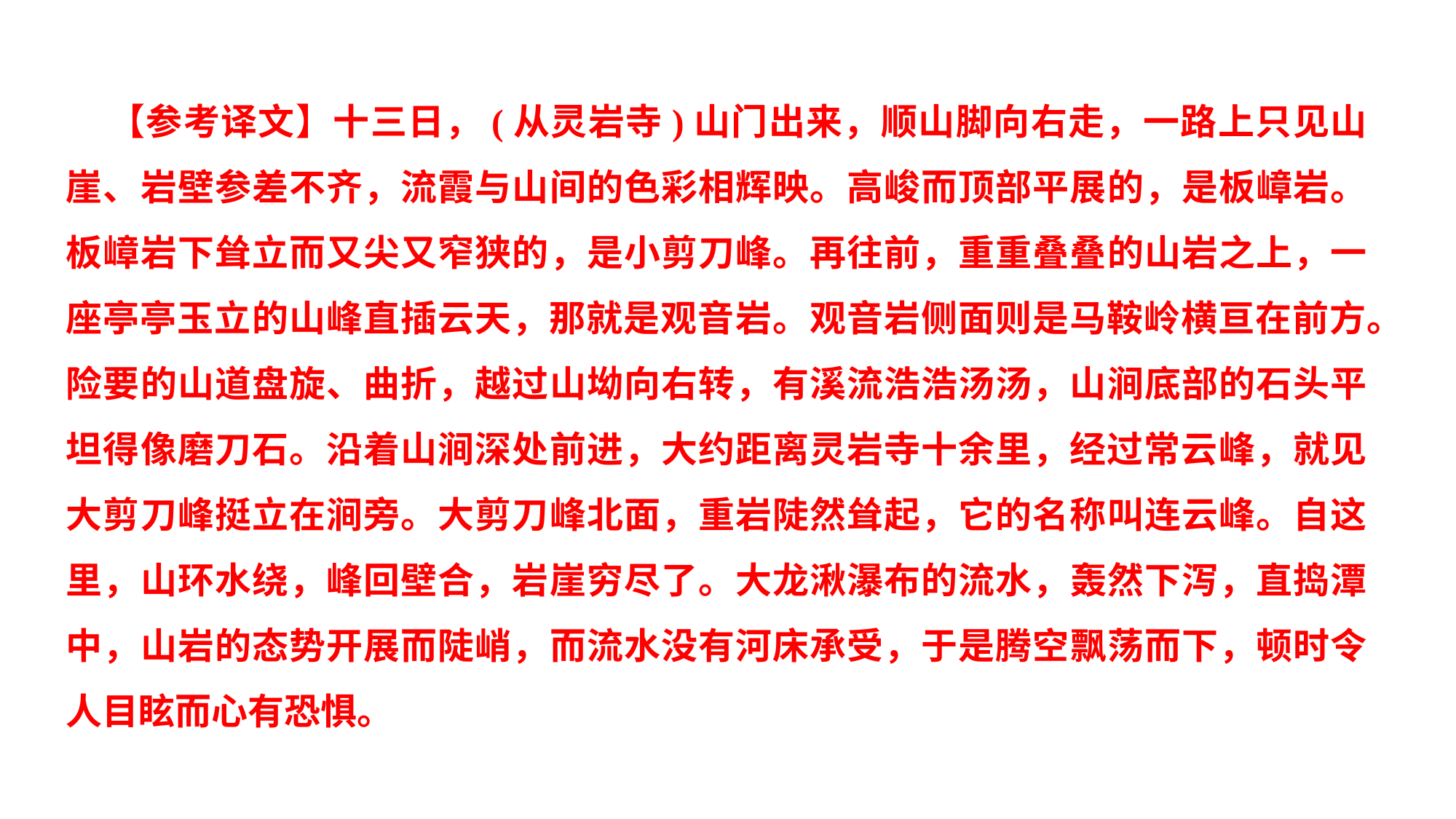

【参考译文】十三日，(从灵岩寺)山门出来，顺山脚向右走，一路上只见山崖、岩壁参差不齐，流霞与山间的色彩相辉映。高峻而顶部平展的，是板嶂岩。板嶂岩下耸立而又尖又窄狭的，是小剪刀峰。再往前，重重叠叠的山岩之上，一座亭亭玉立的山峰直插云天，那就是观音岩。观音岩侧面则是马鞍岭横亘在前方。险要的山道盘旋、曲折，越过山坳向右转，有溪流浩浩汤汤，山涧底部的石头平坦得像磨刀石。沿着山涧深处前进，大约距离灵岩寺十余里，经过常云峰，就见大剪刀峰挺立在涧旁。大剪刀峰北面，重岩陡然耸起，它的名称叫连云峰。自这里，山环水绕，峰回壁合，岩崖穷尽了。大龙湫瀑布的流水，轰然下泻，直捣潭中，山岩的态势开展而陡峭，而流水没有河床承受，于是腾空飘荡而下，顿时令人目眩而心有恐惧。